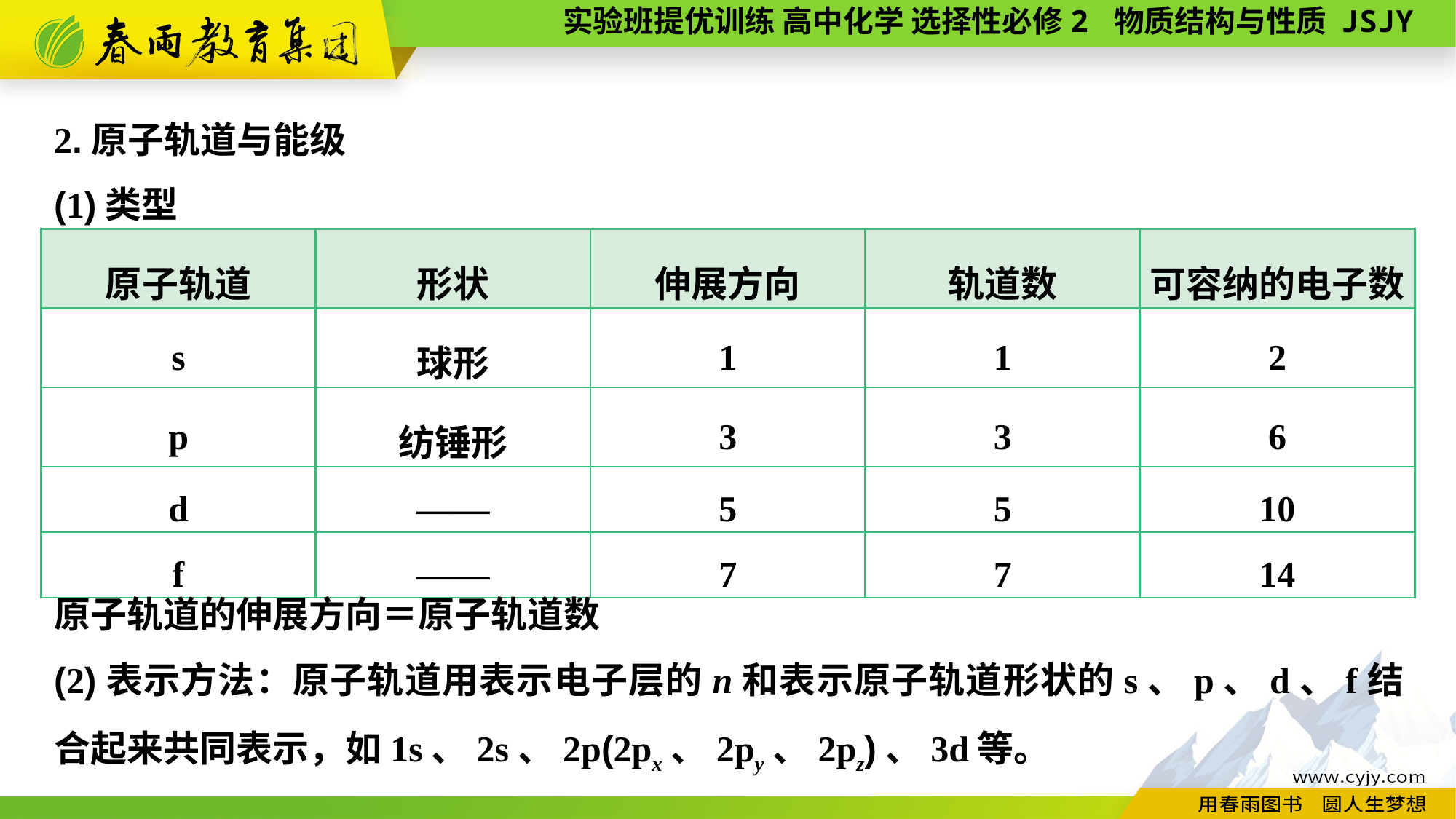

2.原子轨道与能级
(1)类型
| 原子轨道 | 形状 | 伸展方向 | 轨道数 | 可容纳的电子数 |
| --- | --- | --- | --- | --- |
| s | 球形 | 1 | 1 | 2 |
| p | 纺锤形 | 3 | 3 | 6 |
| d | —— | 5 | 5 | 10 |
| f | —— | 7 | 7 | 14 |
原子轨道的伸展方向＝原子轨道数
(2)表示方法：原子轨道用表示电子层的n和表示原子轨道形状的s、p、d、f结合起来共同表示，如1s、2s、2p(2px、2py、2pz)、3d等。